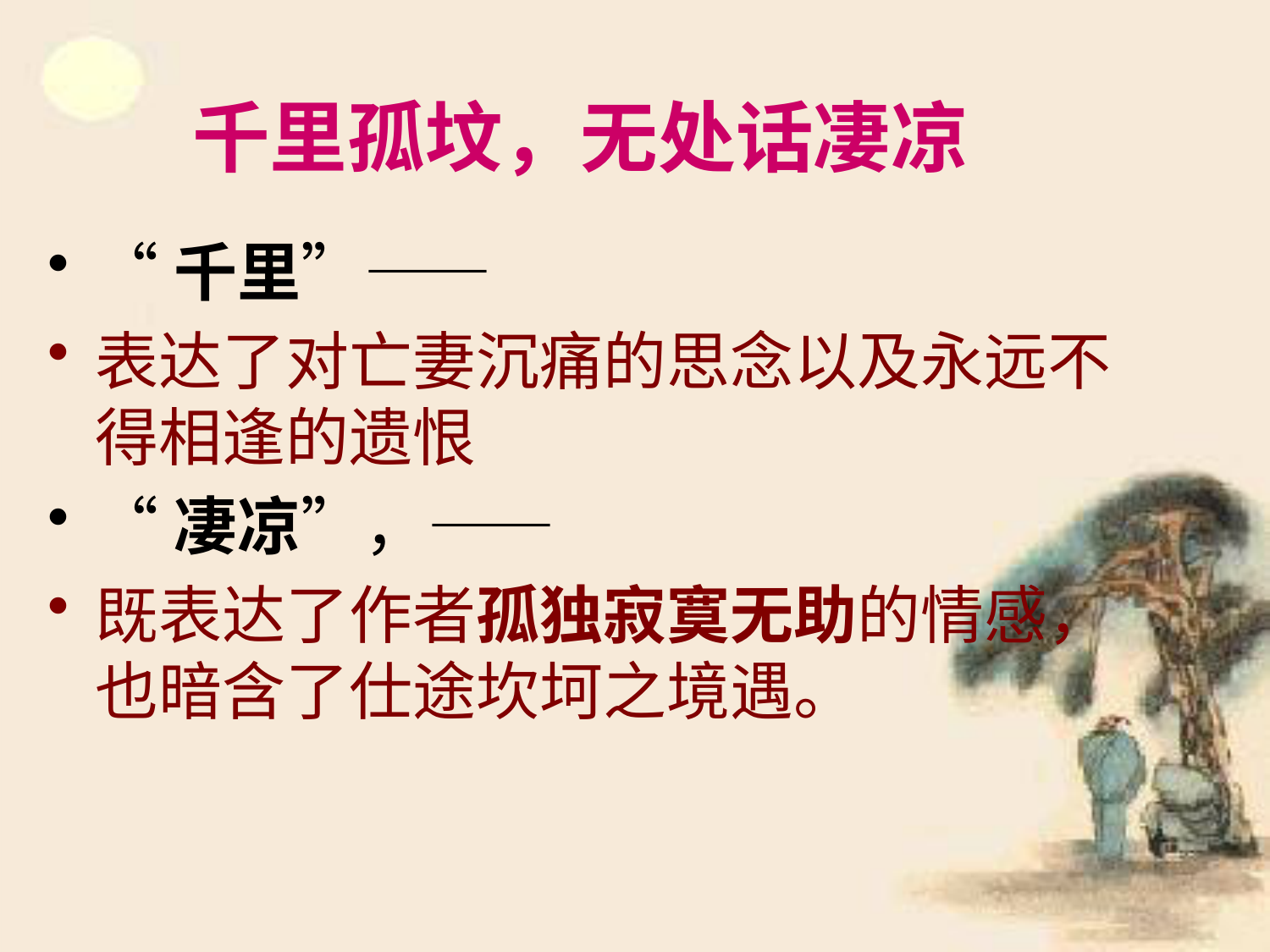

# 千里孤坟，无处话凄凉
“千里”——
表达了对亡妻沉痛的思念以及永远不得相逢的遗恨
“凄凉”，——
既表达了作者孤独寂寞无助的情感， 也暗含了仕途坎坷之境遇。